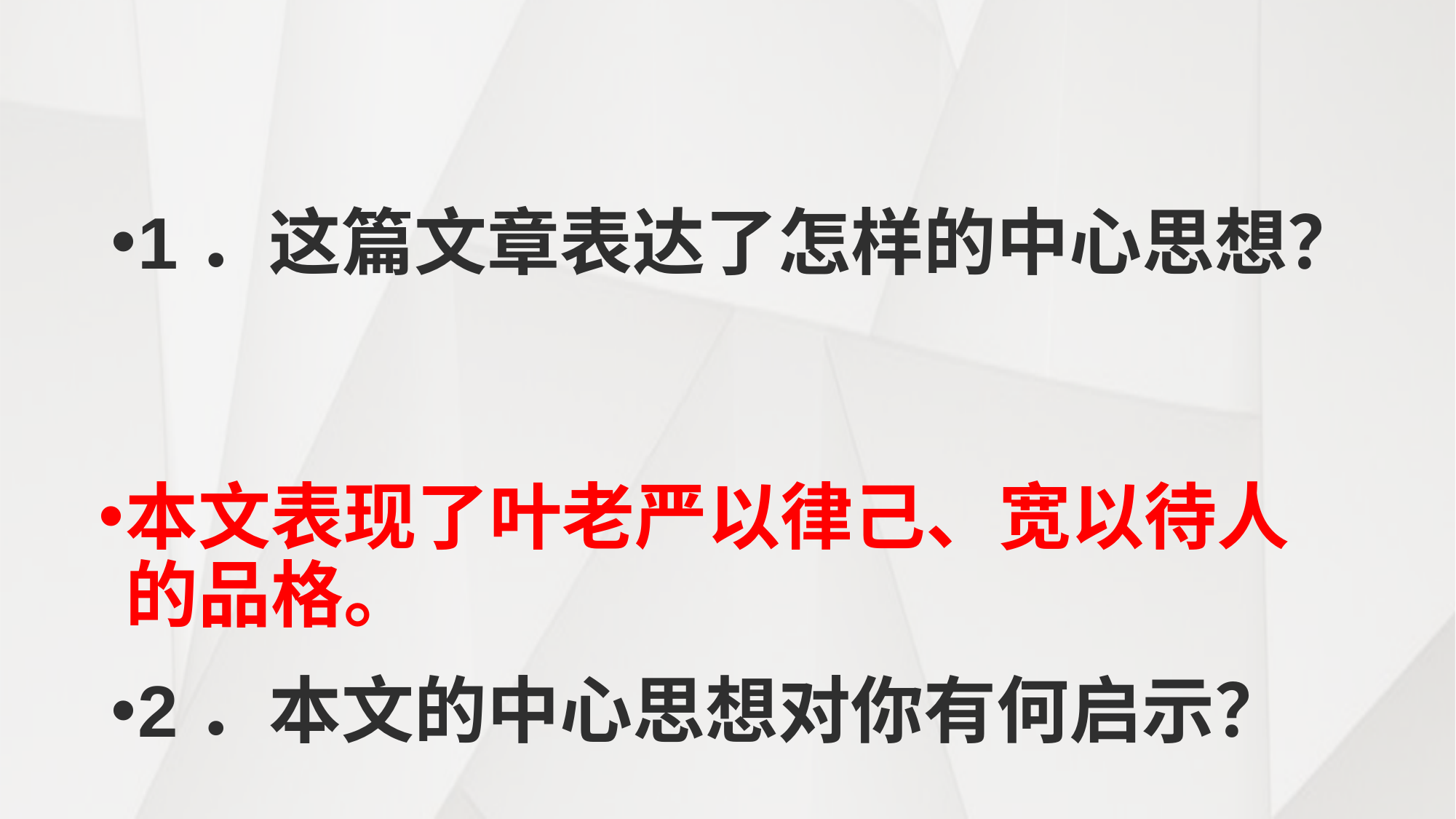

#
1．这篇文章表达了怎样的中心思想？

2．本文的中心思想对你有何启示？

本文表现了叶老严以律己、宽以待人的品格。